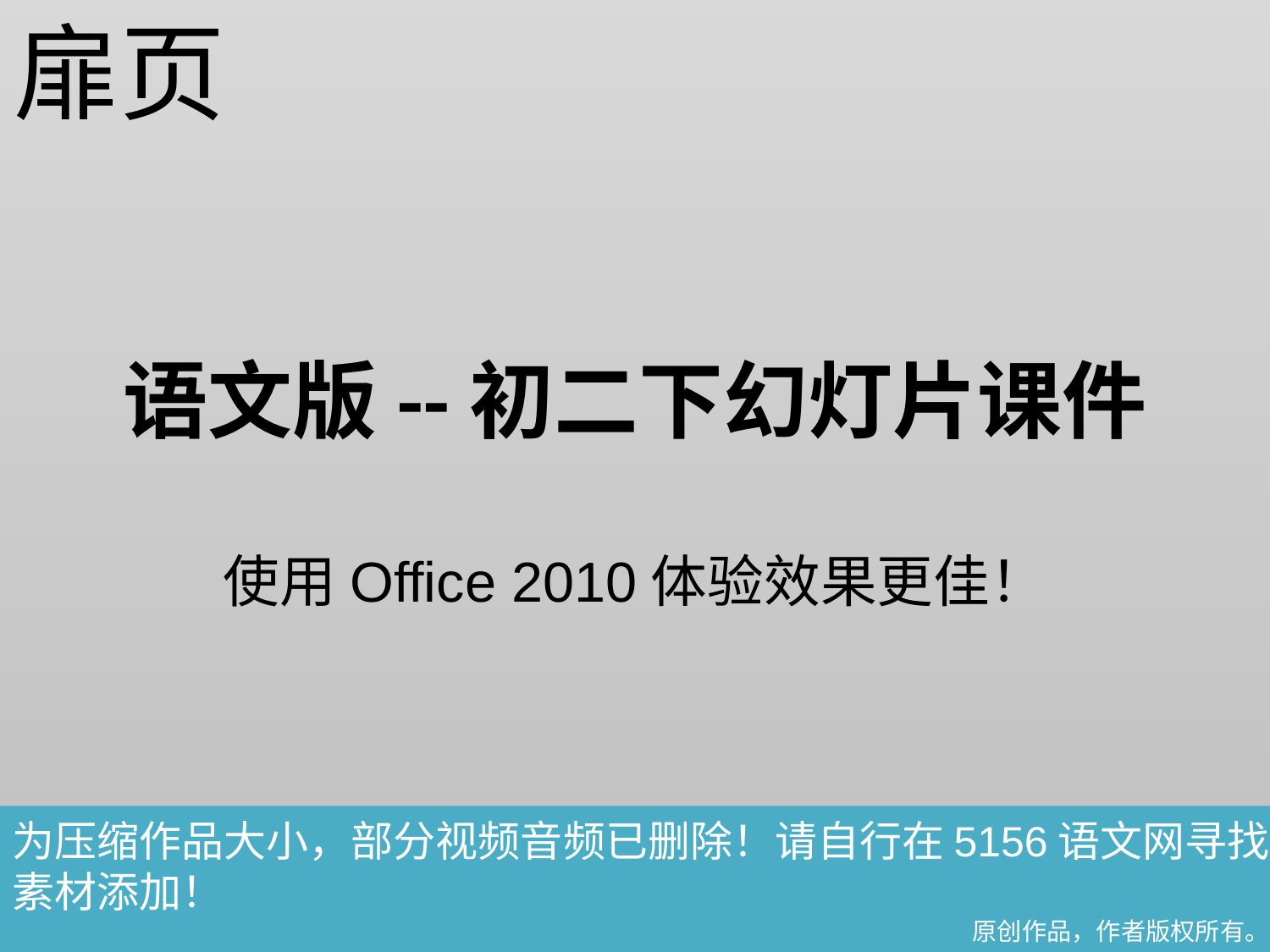

扉页
# 语文版--初二下幻灯片课件
使用Office 2010体验效果更佳！
为压缩作品大小，部分视频音频已删除！请自行在5156语文网寻找
素材添加！
原创作品，作者版权所有。